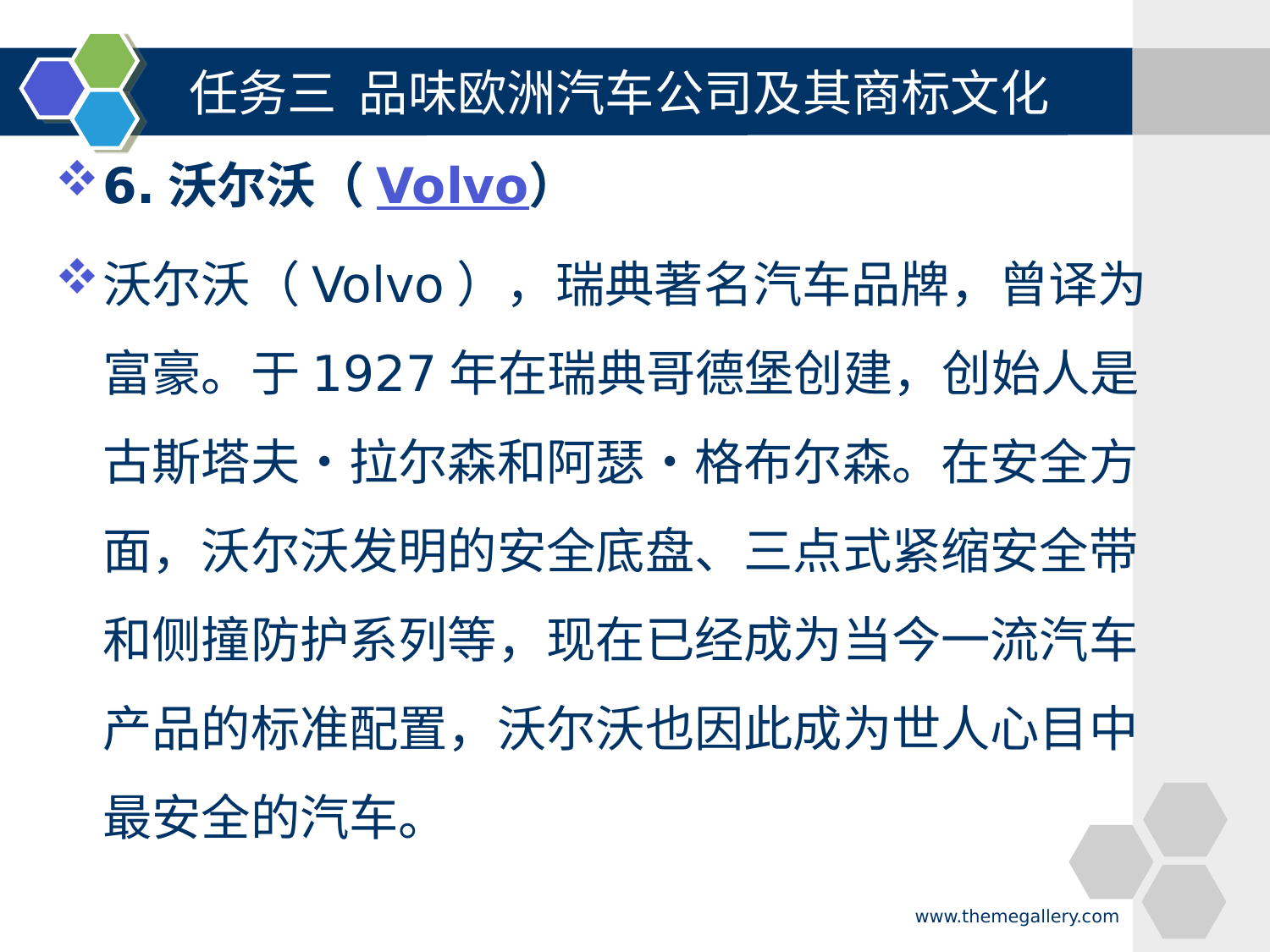

任务三  品味欧洲汽车公司及其商标文化
#
6.沃尔沃（Volvo）
沃尔沃（Volvo），瑞典著名汽车品牌，曾译为富豪。于1927年在瑞典哥德堡创建，创始人是古斯塔夫•拉尔森和阿瑟•格布尔森。在安全方面，沃尔沃发明的安全底盘、三点式紧缩安全带和侧撞防护系列等，现在已经成为当今一流汽车产品的标准配置，沃尔沃也因此成为世人心目中最安全的汽车。
www.themegallery.com